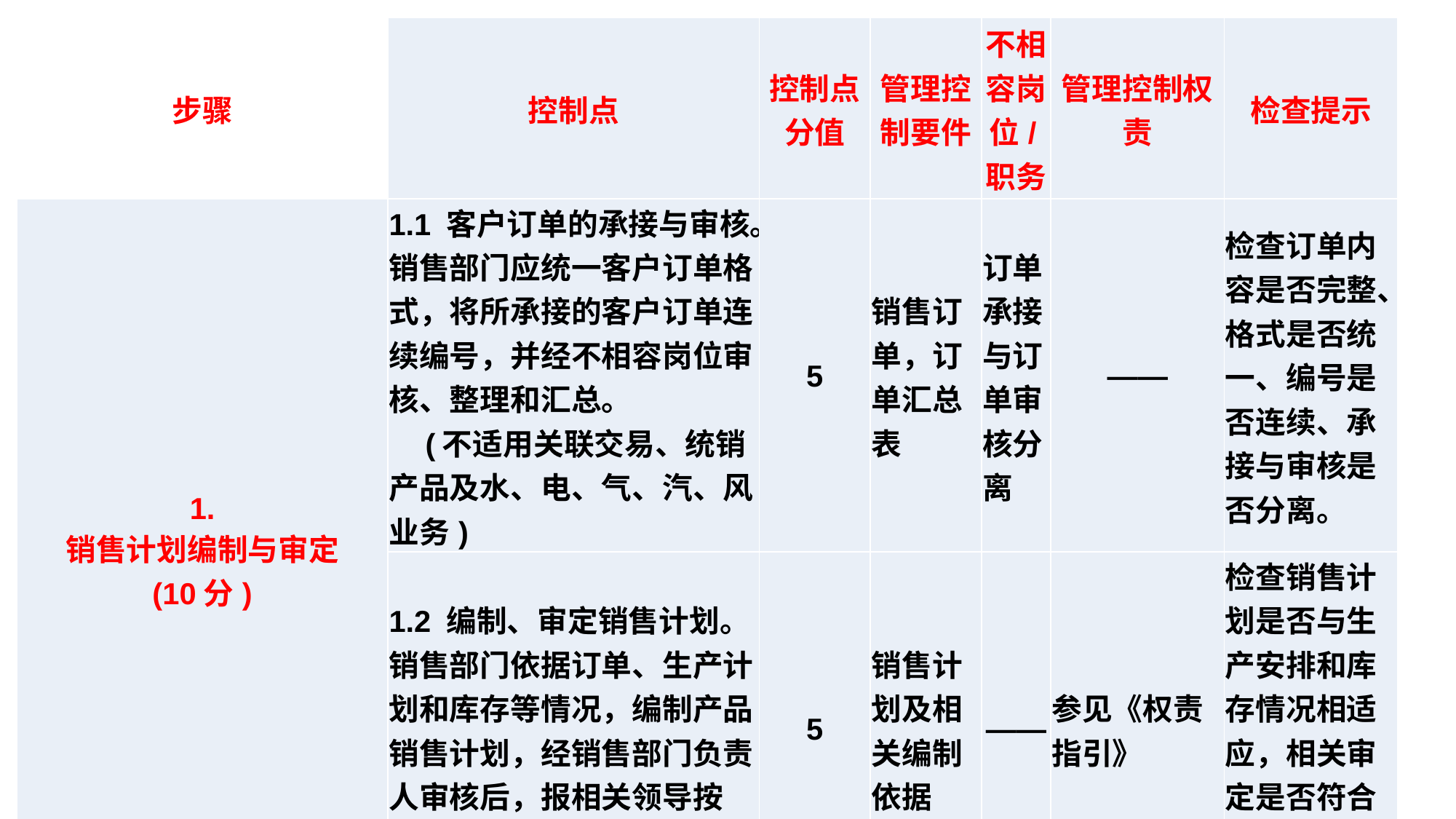

| 步骤 | 控制点 | 控制点分值 | 管理控制要件 | 不相容岗位/职务 | 管理控制权责 | 检查提示 |
| --- | --- | --- | --- | --- | --- | --- |
| 1. 销售计划编制与审定 (10分) | 1.1 客户订单的承接与审核。销售部门应统一客户订单格式，将所承接的客户订单连续编号，并经不相容岗位审核、整理和汇总。 (不适用关联交易、统销产品及水、电、气、汽、风业务) | 5 | 销售订单，订单汇总表 | 订单承接与订单审核分离 | —— | 检查订单内容是否完整、格式是否统一、编号是否连续、承接与审核是否分离。 |
|  | 1.2 编制、审定销售计划。销售部门依据订单、生产计划和库存等情况，编制产品销售计划，经销售部门负责人审核后，报相关领导按《权责指引》审定。 | 5 | 销售计划及相关编制依据 | —— | 参见《权责指引》 | 检查销售计划是否与生产安排和库存情况相适应，相关审定是否符合《权责指引》。 |